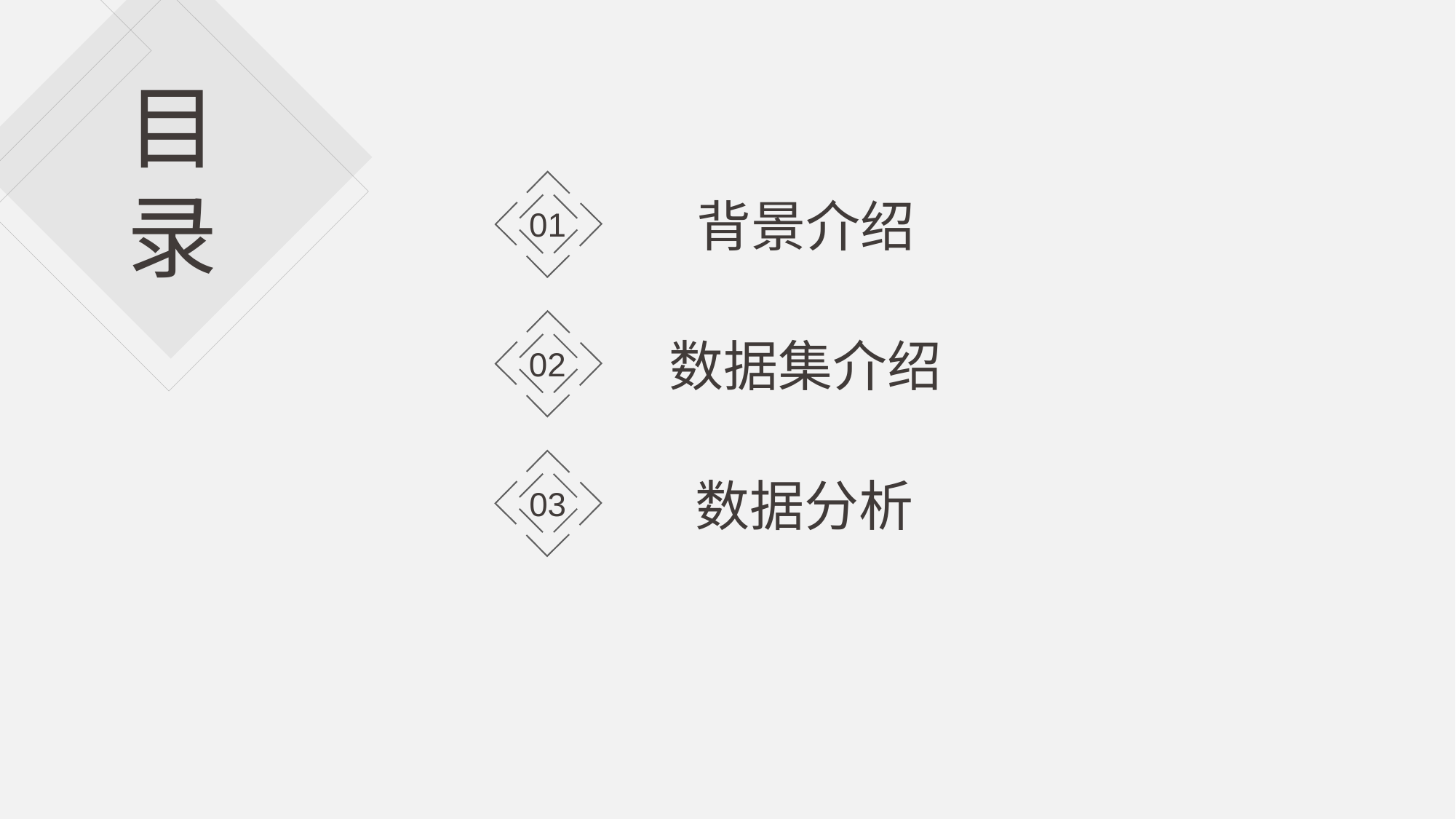

目录

01
背景介绍

02
数据集介绍

03
数据分析